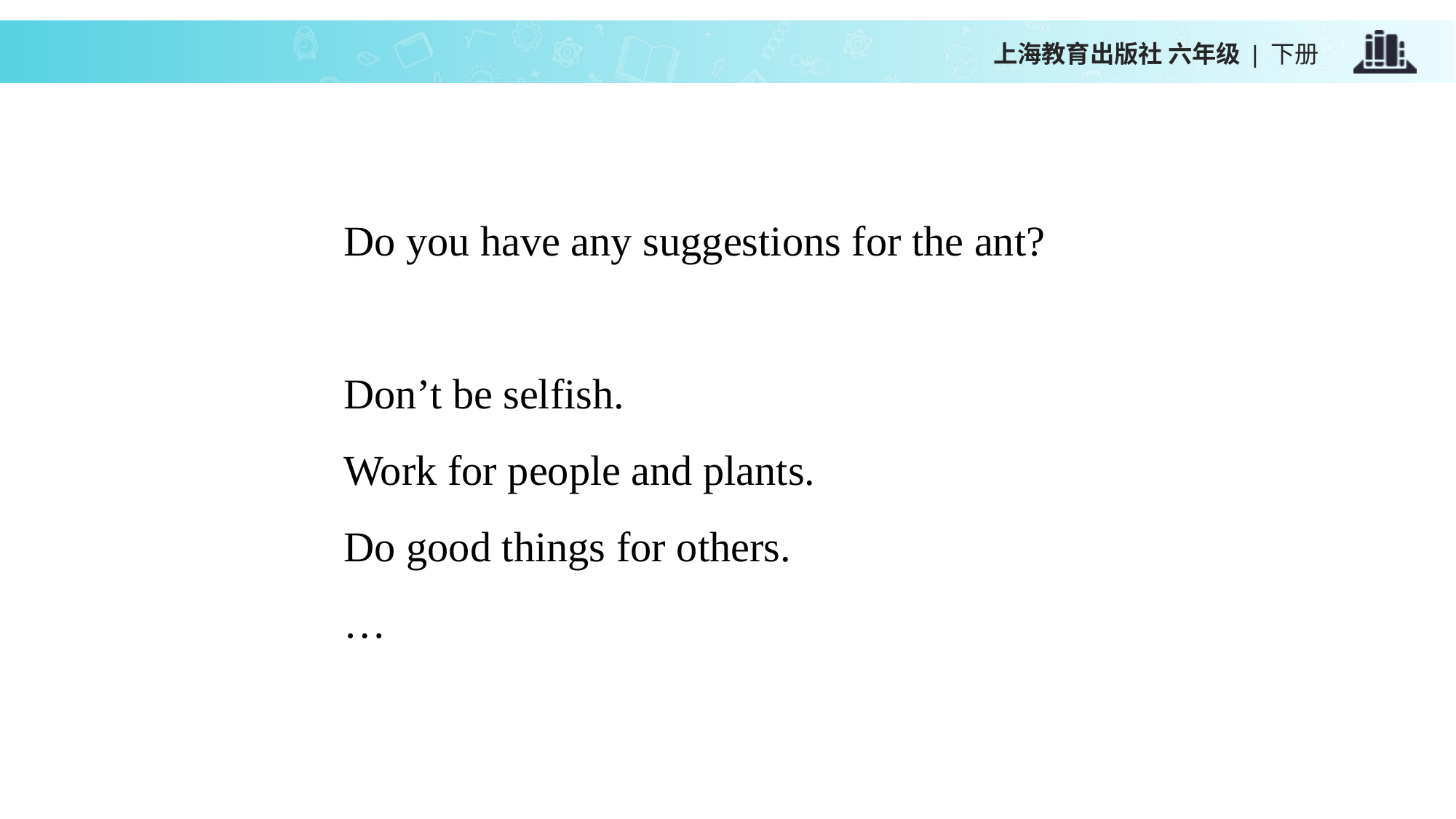

上海教育出版社 六年级 | 下册
Do you have any suggestions for the ant?

Don’t be selfish.
Work for people and plants.
Do good things for others.
…